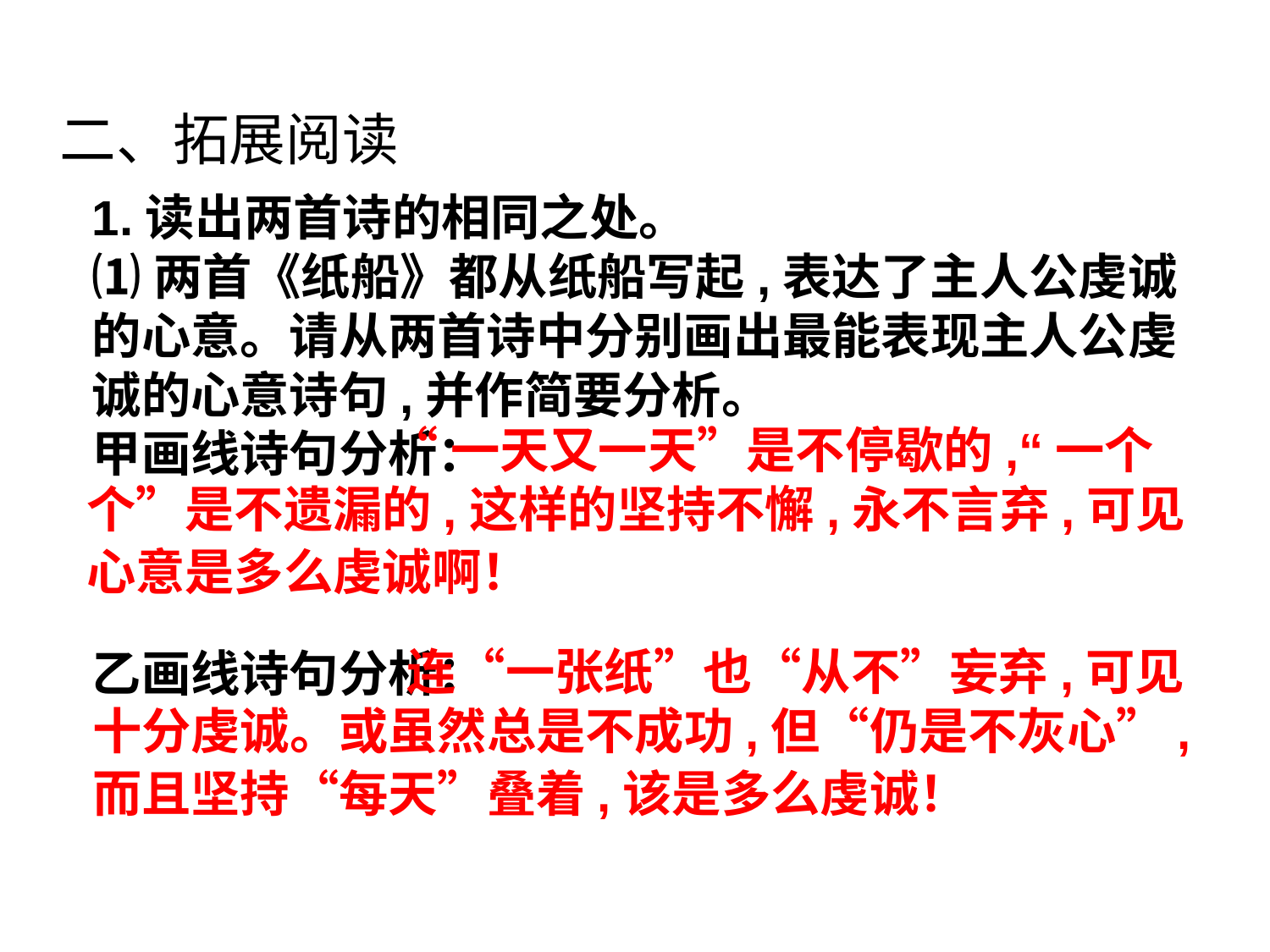

二、拓展阅读
1.读出两首诗的相同之处。
⑴两首《纸船》都从纸船写起,表达了主人公虔诚的心意。请从两首诗中分别画出最能表现主人公虔诚的心意诗句,并作简要分析。
甲画线诗句分析：

乙画线诗句分析：

                           “一天又一天”是不停歇的,“一个个”是不遗漏的,这样的坚持不懈,永不言弃,可见心意是多么虔诚啊！
                           连“一张纸”也“从不”妄弃,可见十分虔诚。或虽然总是不成功,但“仍是不灰心”,而且坚持“每天”叠着,该是多么虔诚！